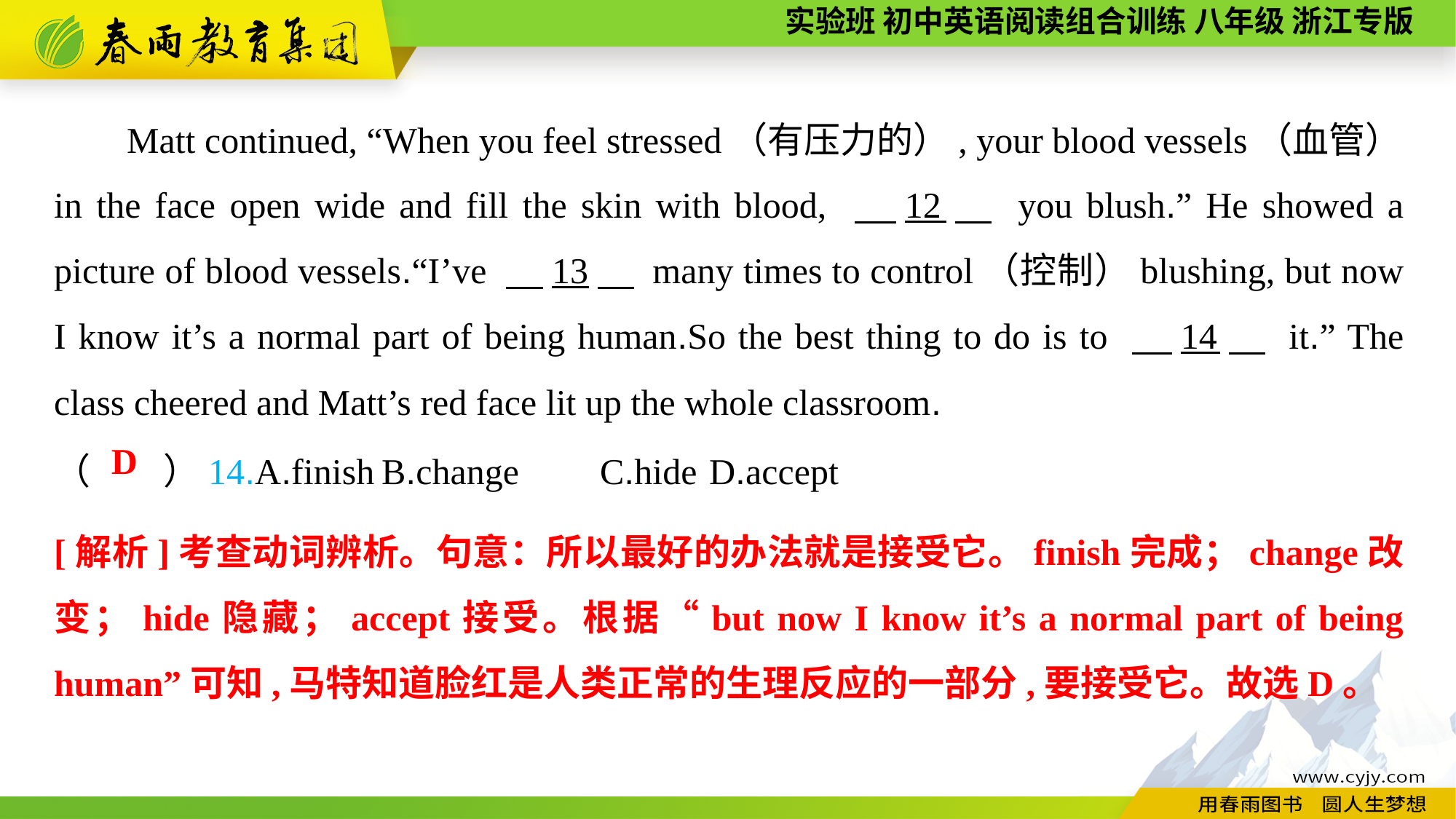

Matt continued, “When you feel stressed（有压力的）, your blood vessels（血管）in the face open wide and fill the skin with blood, 　12　 you blush.” He showed a picture of blood vessels.“I’ve 　13　 many times to control（控制）blushing, but now I know it’s a normal part of being human.So the best thing to do is to 　14　 it.” The class cheered and Matt’s red face lit up the whole classroom.
（　　）14.A.finish	B.change	C.hide	D.accept
D
[解析]考查动词辨析。句意：所以最好的办法就是接受它。finish完成；change改变；hide隐藏；accept接受。根据“but now I know it’s a normal part of being human”可知,马特知道脸红是人类正常的生理反应的一部分,要接受它。故选D。